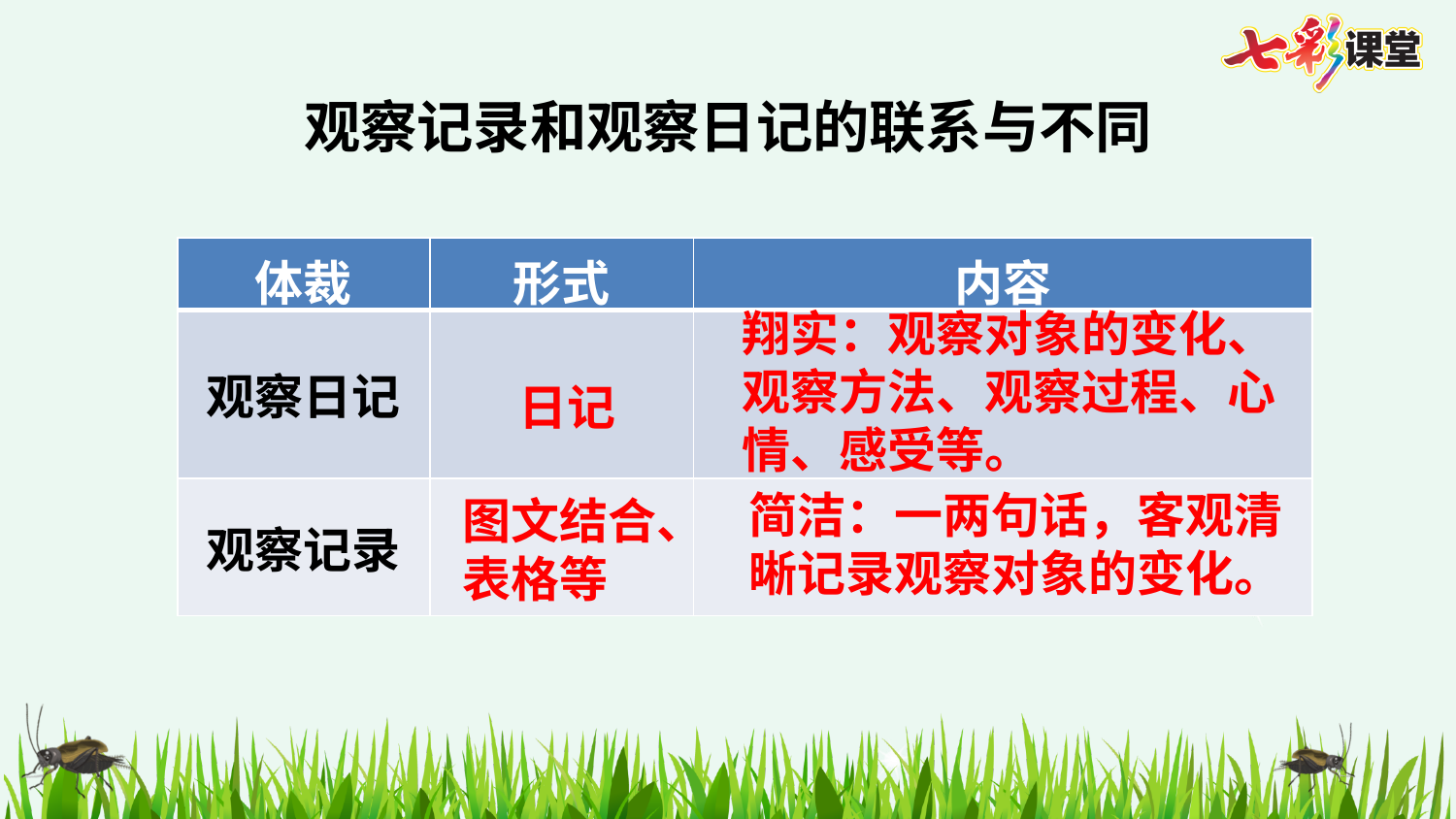

观察记录和观察日记的联系与不同
| 体裁 | 形式 | 内容 |
| --- | --- | --- |
| 观察日记 |  |  |
| 观察记录 |  |  |
翔实：观察对象的变化、观察方法、观察过程、心情、感受等。
日记
简洁：一两句话，客观清晰记录观察对象的变化。
图文结合、表格等